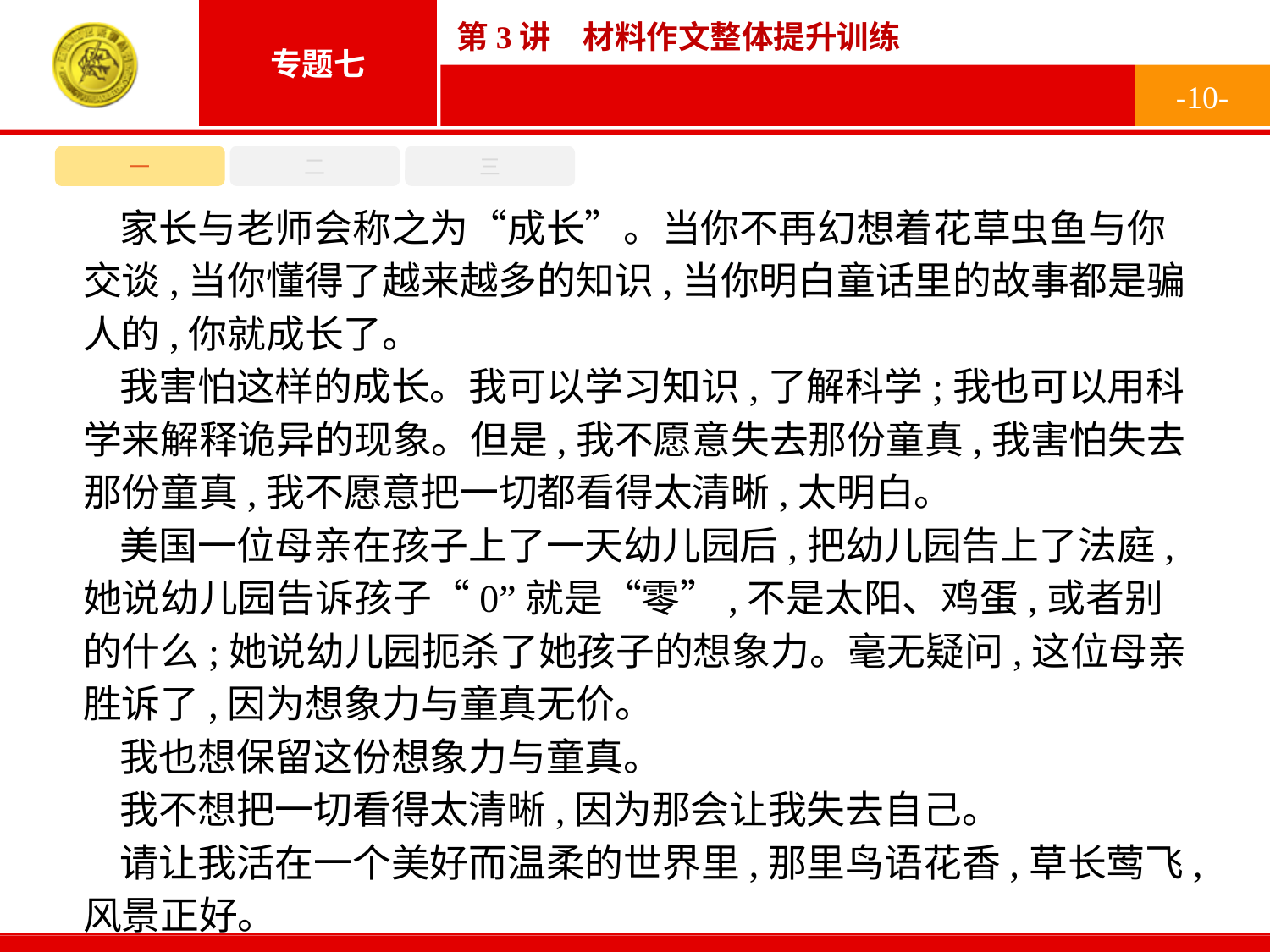

-10-
一
二
三
家长与老师会称之为“成长”。当你不再幻想着花草虫鱼与你交谈,当你懂得了越来越多的知识,当你明白童话里的故事都是骗人的,你就成长了。
我害怕这样的成长。我可以学习知识,了解科学;我也可以用科学来解释诡异的现象。但是,我不愿意失去那份童真,我害怕失去那份童真,我不愿意把一切都看得太清晰,太明白。
美国一位母亲在孩子上了一天幼儿园后,把幼儿园告上了法庭,她说幼儿园告诉孩子“0”就是“零”,不是太阳、鸡蛋,或者别的什么;她说幼儿园扼杀了她孩子的想象力。毫无疑问,这位母亲胜诉了,因为想象力与童真无价。
我也想保留这份想象力与童真。
我不想把一切看得太清晰,因为那会让我失去自己。
请让我活在一个美好而温柔的世界里,那里鸟语花香,草长莺飞,风景正好。